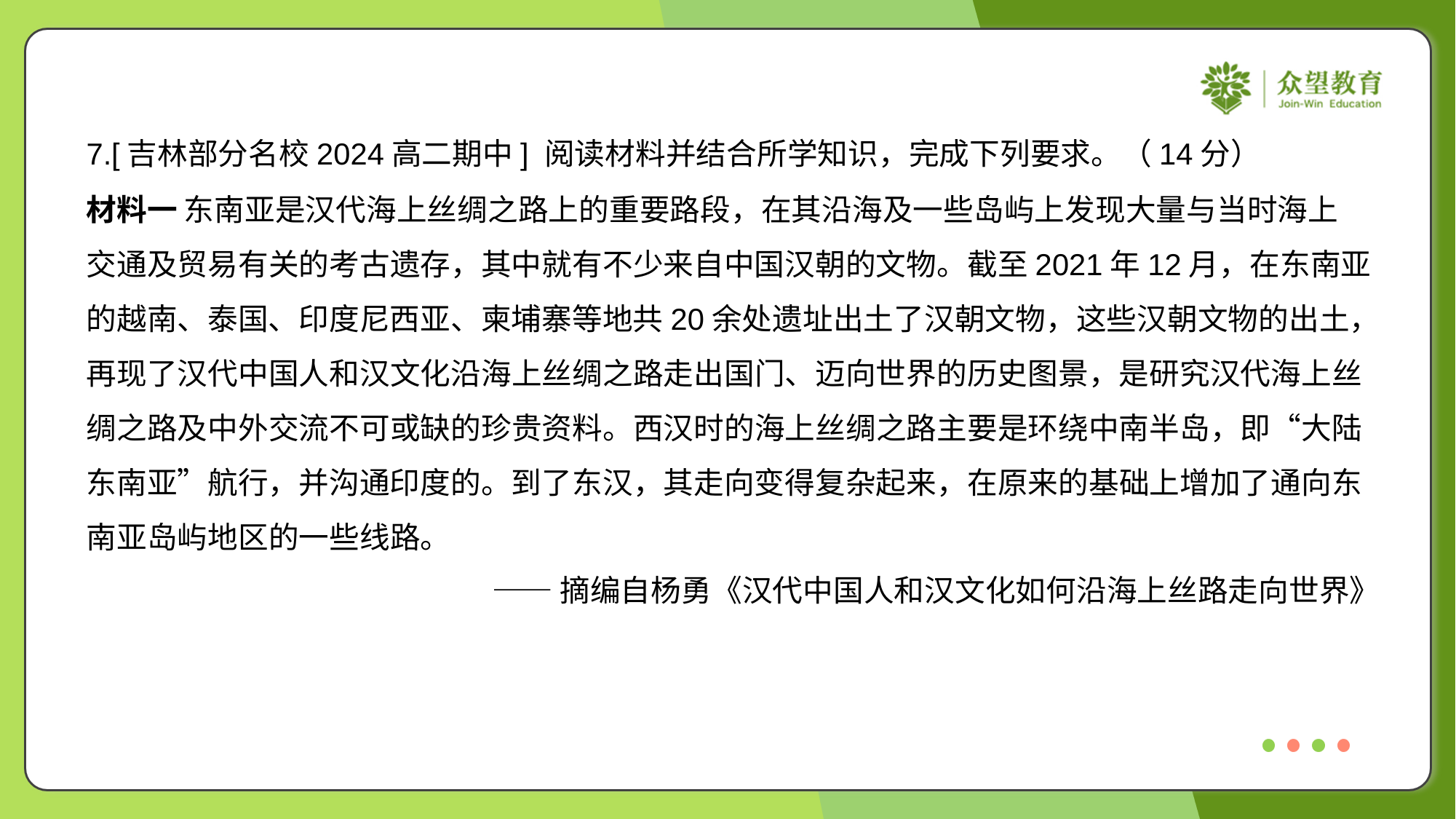

7.[吉林部分名校2024高二期中] 阅读材料并结合所学知识，完成下列要求。（14分）
材料一 东南亚是汉代海上丝绸之路上的重要路段，在其沿海及一些岛屿上发现大量与当时海上
交通及贸易有关的考古遗存，其中就有不少来自中国汉朝的文物。截至2021年12月，在东南亚
的越南、泰国、印度尼西亚、柬埔寨等地共20余处遗址出土了汉朝文物，这些汉朝文物的出土，
再现了汉代中国人和汉文化沿海上丝绸之路走出国门、迈向世界的历史图景，是研究汉代海上丝
绸之路及中外交流不可或缺的珍贵资料。西汉时的海上丝绸之路主要是环绕中南半岛，即“大陆
东南亚”航行，并沟通印度的。到了东汉，其走向变得复杂起来，在原来的基础上增加了通向东
南亚岛屿地区的一些线路。
——摘编自杨勇《汉代中国人和汉文化如何沿海上丝路走向世界》